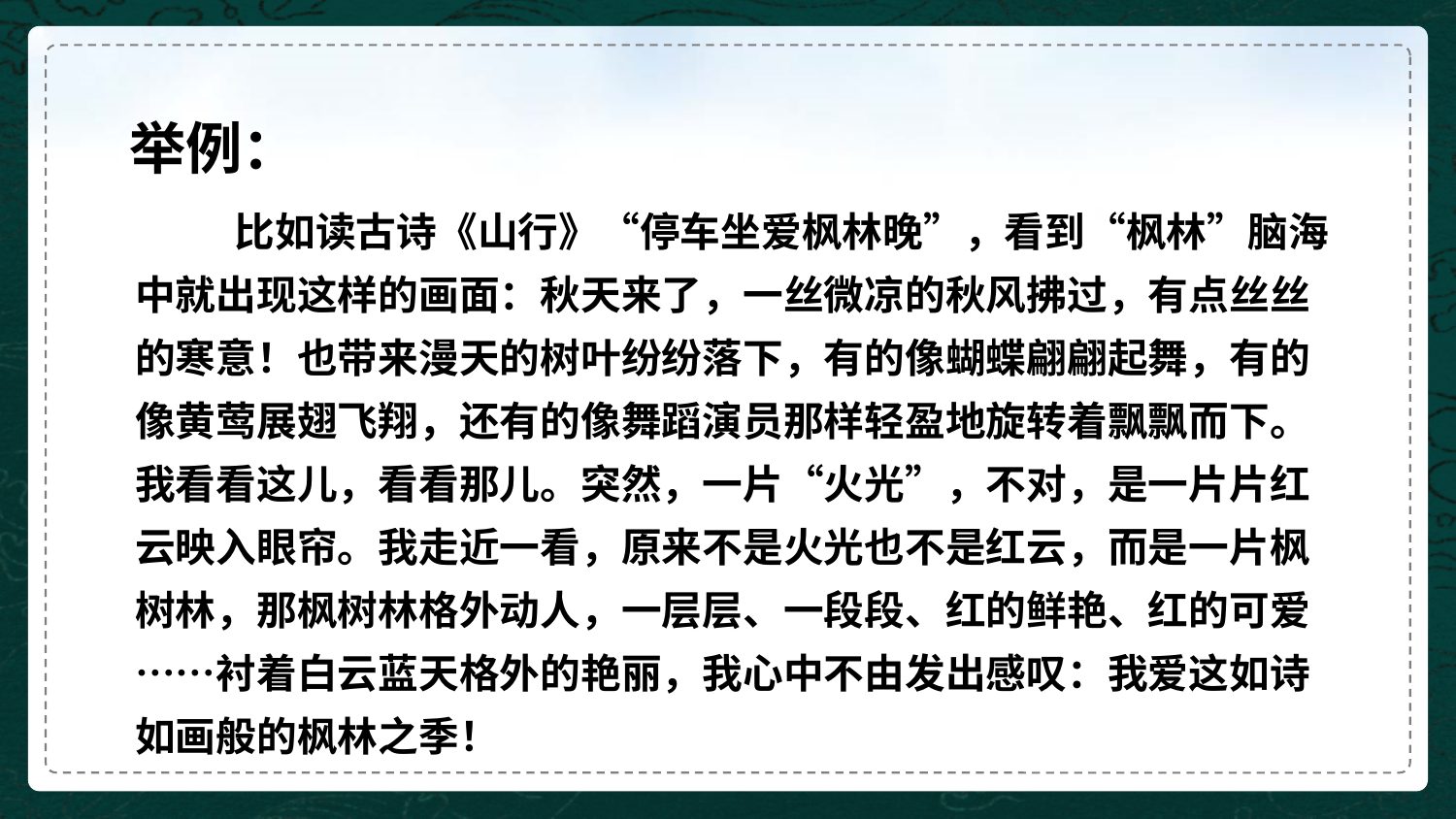

举例：
比如读古诗《山行》“停车坐爱枫林晚”，看到“枫林”脑海中就出现这样的画面：秋天来了，一丝微凉的秋风拂过，有点丝丝的寒意！也带来漫天的树叶纷纷落下，有的像蝴蝶翩翩起舞，有的像黄莺展翅飞翔，还有的像舞蹈演员那样轻盈地旋转着飘飘而下。我看看这儿，看看那儿。突然，一片“火光”，不对，是一片片红云映入眼帘。我走近一看，原来不是火光也不是红云，而是一片枫树林，那枫树林格外动人，一层层、一段段、红的鲜艳、红的可爱……衬着白云蓝天格外的艳丽，我心中不由发出感叹：我爱这如诗如画般的枫林之季！